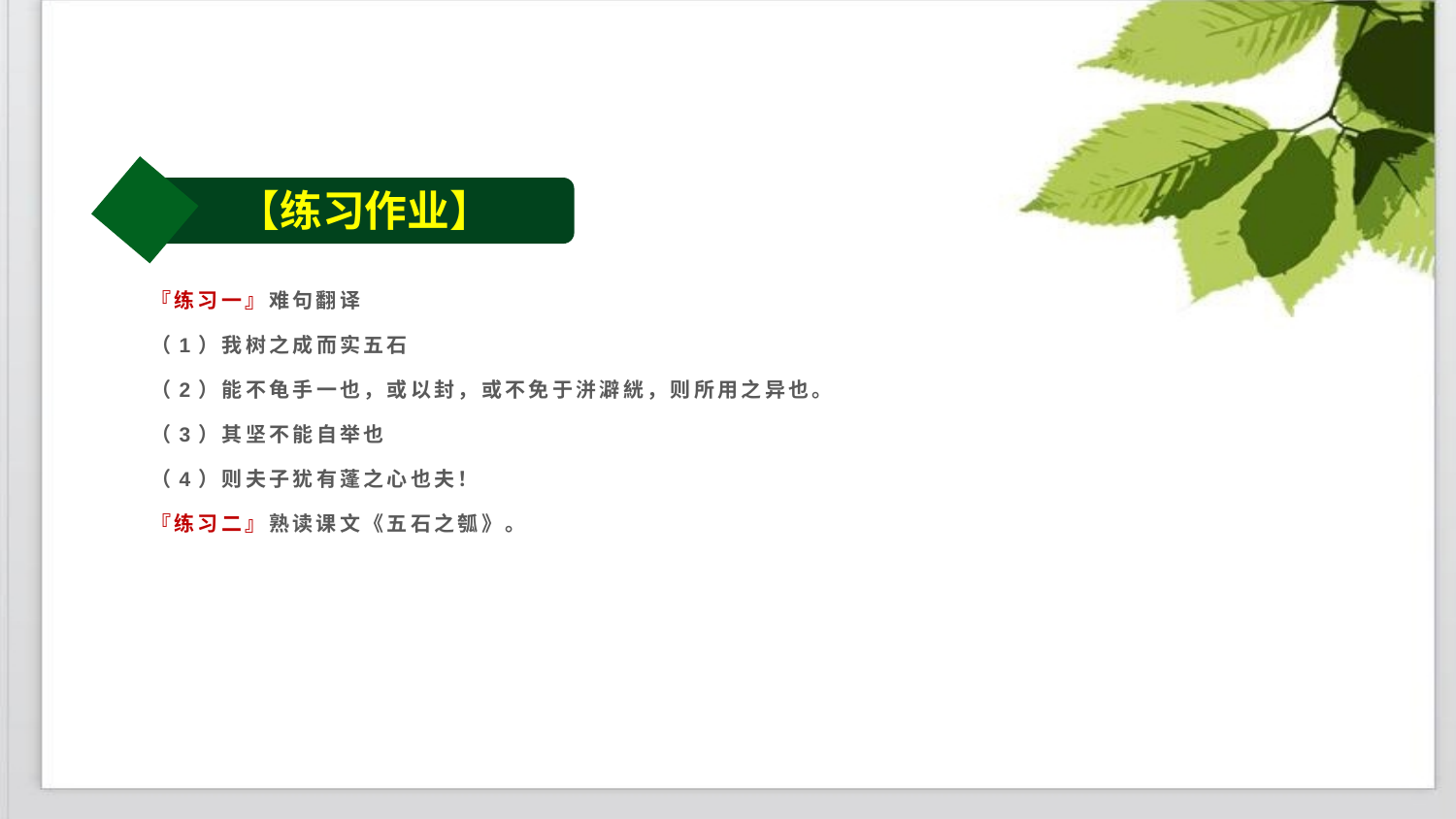

【练习作业】
『练习一』难句翻译
（1）我树之成而实五石
（2）能不龟手一也，或以封，或不免于洴澼絖，则所用之异也。
（3）其坚不能自举也
（4）则夫子犹有蓬之心也夫！
『练习二』熟读课文《五石之瓠》。